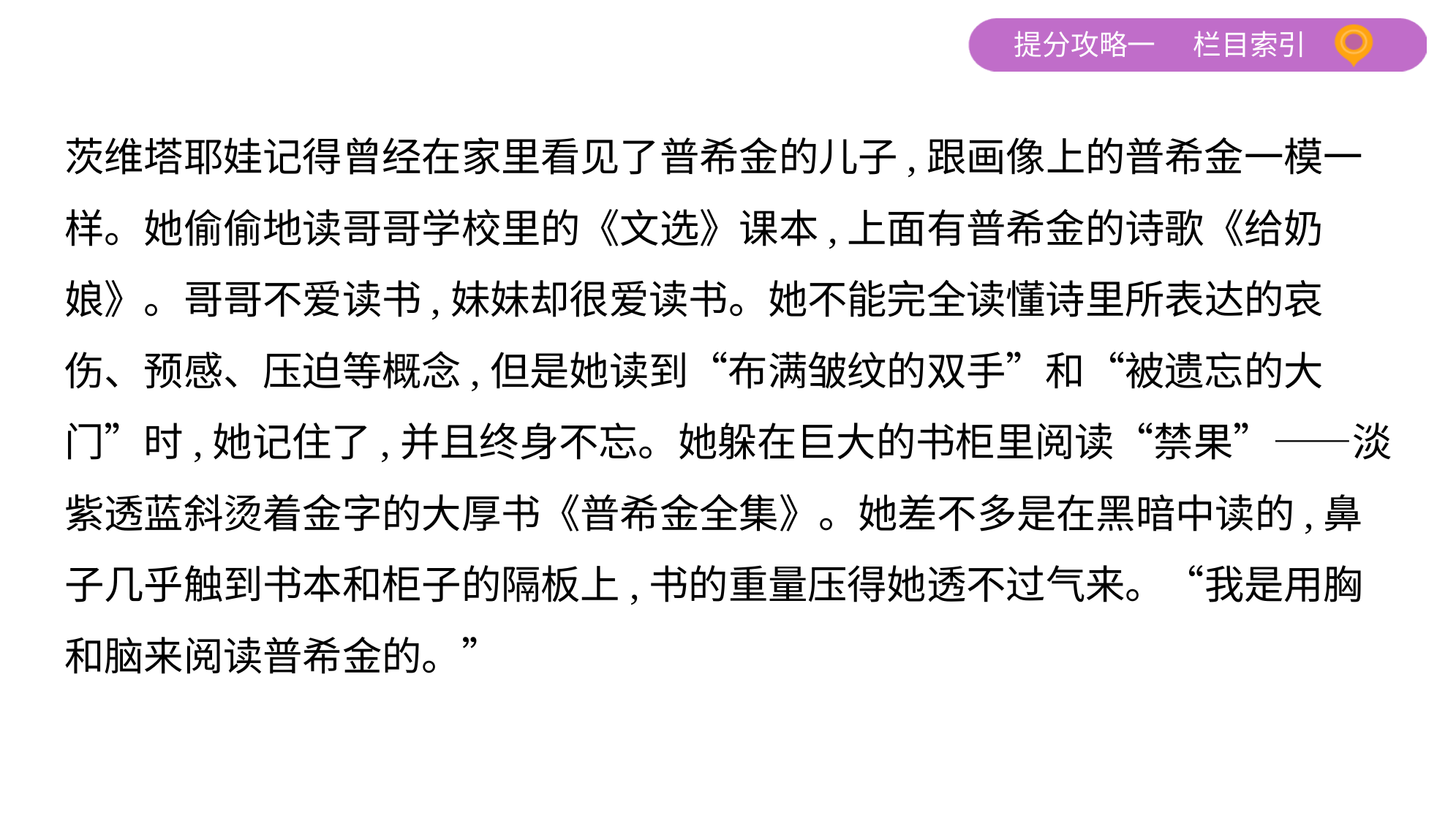

茨维塔耶娃记得曾经在家里看见了普希金的儿子,跟画像上的普希金一模一
样。她偷偷地读哥哥学校里的《文选》课本,上面有普希金的诗歌《给奶
娘》。哥哥不爱读书,妹妹却很爱读书。她不能完全读懂诗里所表达的哀
伤、预感、压迫等概念,但是她读到“布满皱纹的双手”和“被遗忘的大
门”时,她记住了,并且终身不忘。她躲在巨大的书柜里阅读“禁果”——淡
紫透蓝斜烫着金字的大厚书《普希金全集》。她差不多是在黑暗中读的,鼻
子几乎触到书本和柜子的隔板上,书的重量压得她透不过气来。“我是用胸
和脑来阅读普希金的。”